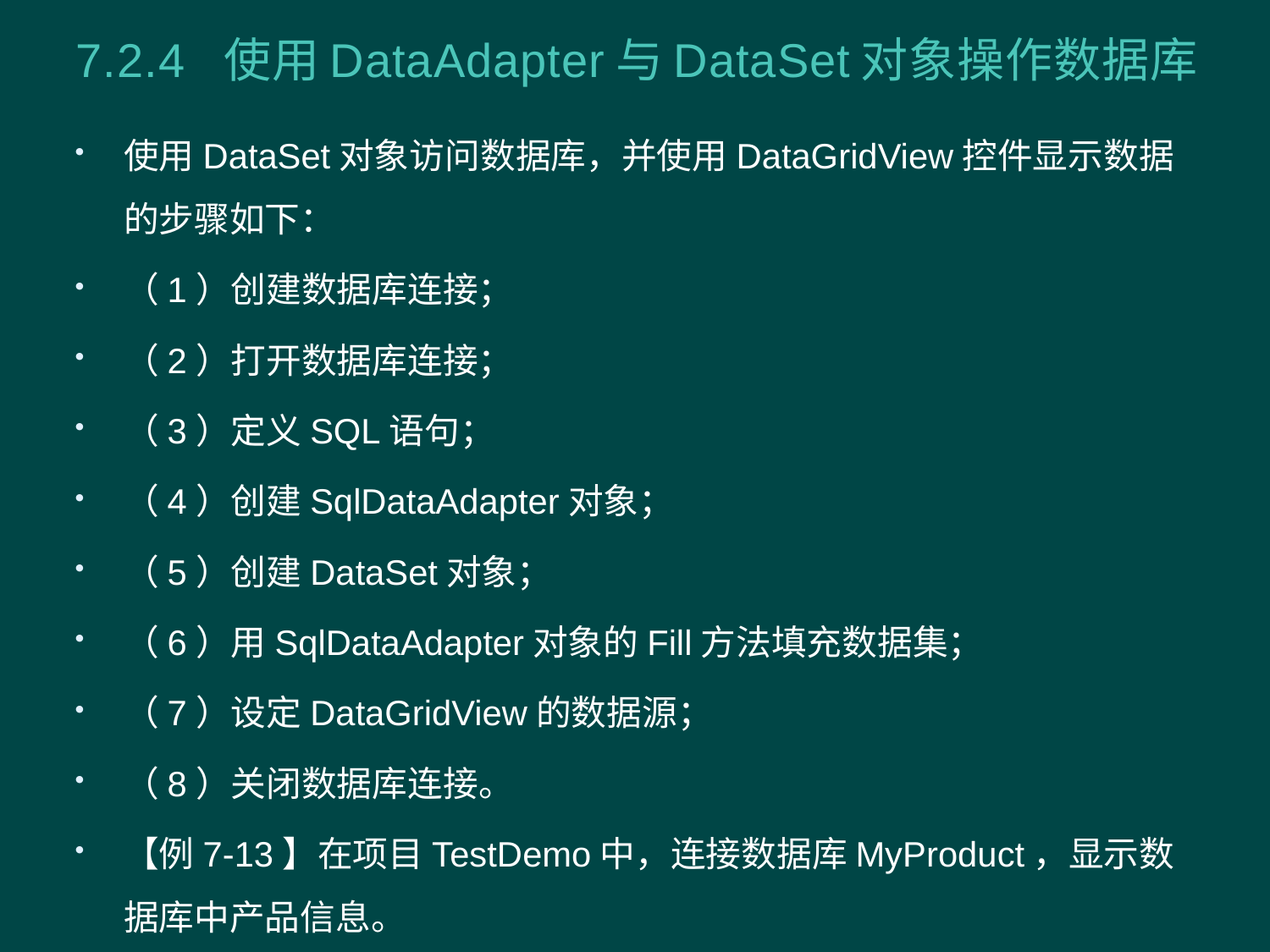

# 7.2.4  使用DataAdapter与DataSet对象操作数据库
使用DataSet对象访问数据库，并使用DataGridView控件显示数据的步骤如下：
（1）创建数据库连接；
（2）打开数据库连接；
（3）定义SQL语句；
（4）创建SqlDataAdapter对象；
（5）创建DataSet对象；
（6）用SqlDataAdapter对象的Fill方法填充数据集；
（7）设定DataGridView的数据源；
（8）关闭数据库连接。
【例7-13】在项目TestDemo中，连接数据库MyProduct，显示数据库中产品信息。